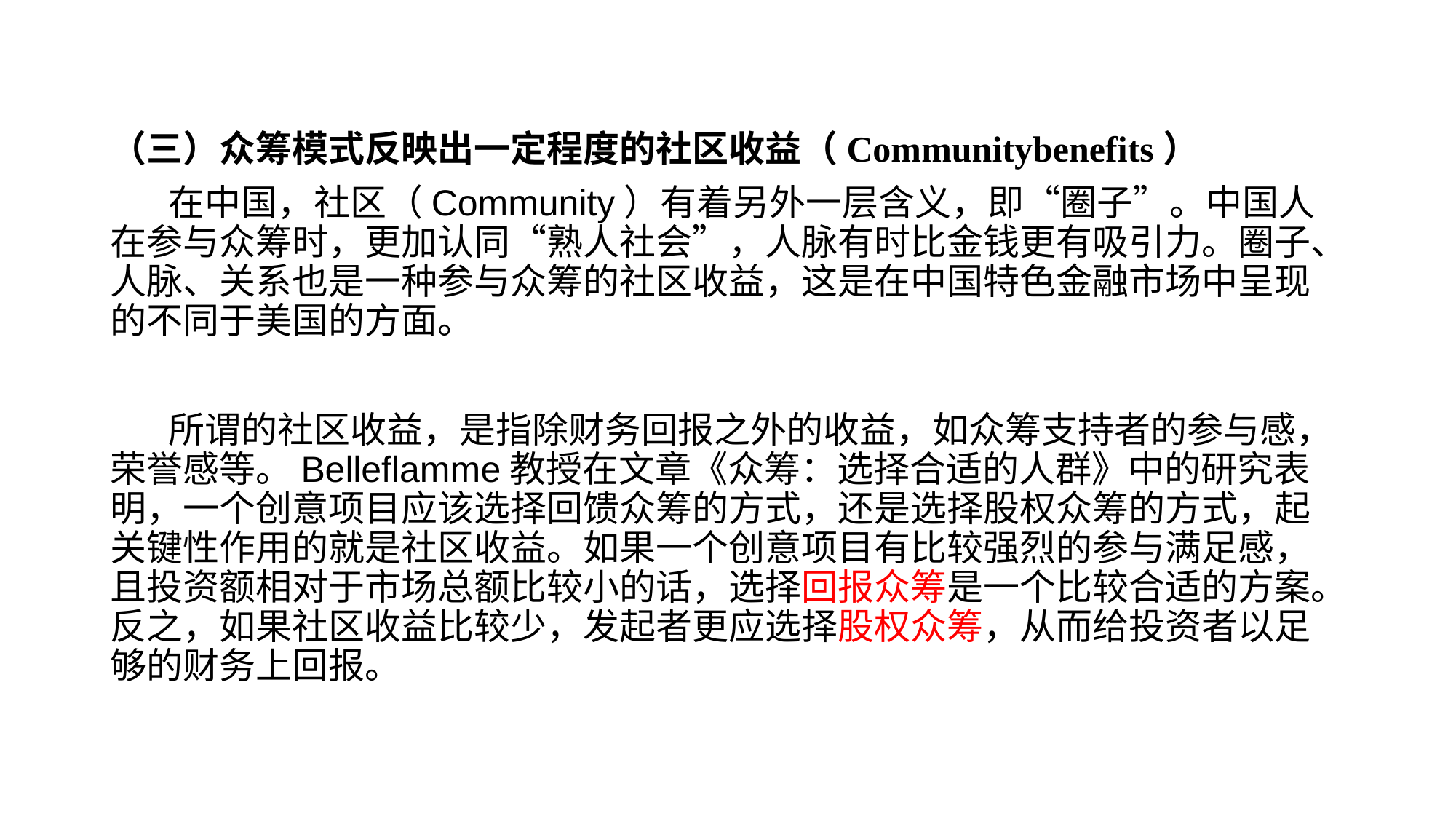

（三）众筹模式反映出一定程度的社区收益（Communitybenefits）
      在中国，社区（Community）有着另外一层含义，即“圈子”。中国人在参与众筹时，更加认同“熟人社会”，人脉有时比金钱更有吸引力。圈子、人脉、关系也是一种参与众筹的社区收益，这是在中国特色金融市场中呈现的不同于美国的方面。

      所谓的社区收益，是指除财务回报之外的收益，如众筹支持者的参与感，荣誉感等。Belleflamme教授在文章《众筹：选择合适的人群》中的研究表明，一个创意项目应该选择回馈众筹的方式，还是选择股权众筹的方式，起关键性作用的就是社区收益。如果一个创意项目有比较强烈的参与满足感，且投资额相对于市场总额比较小的话，选择回报众筹是一个比较合适的方案。反之，如果社区收益比较少，发起者更应选择股权众筹，从而给投资者以足够的财务上回报。